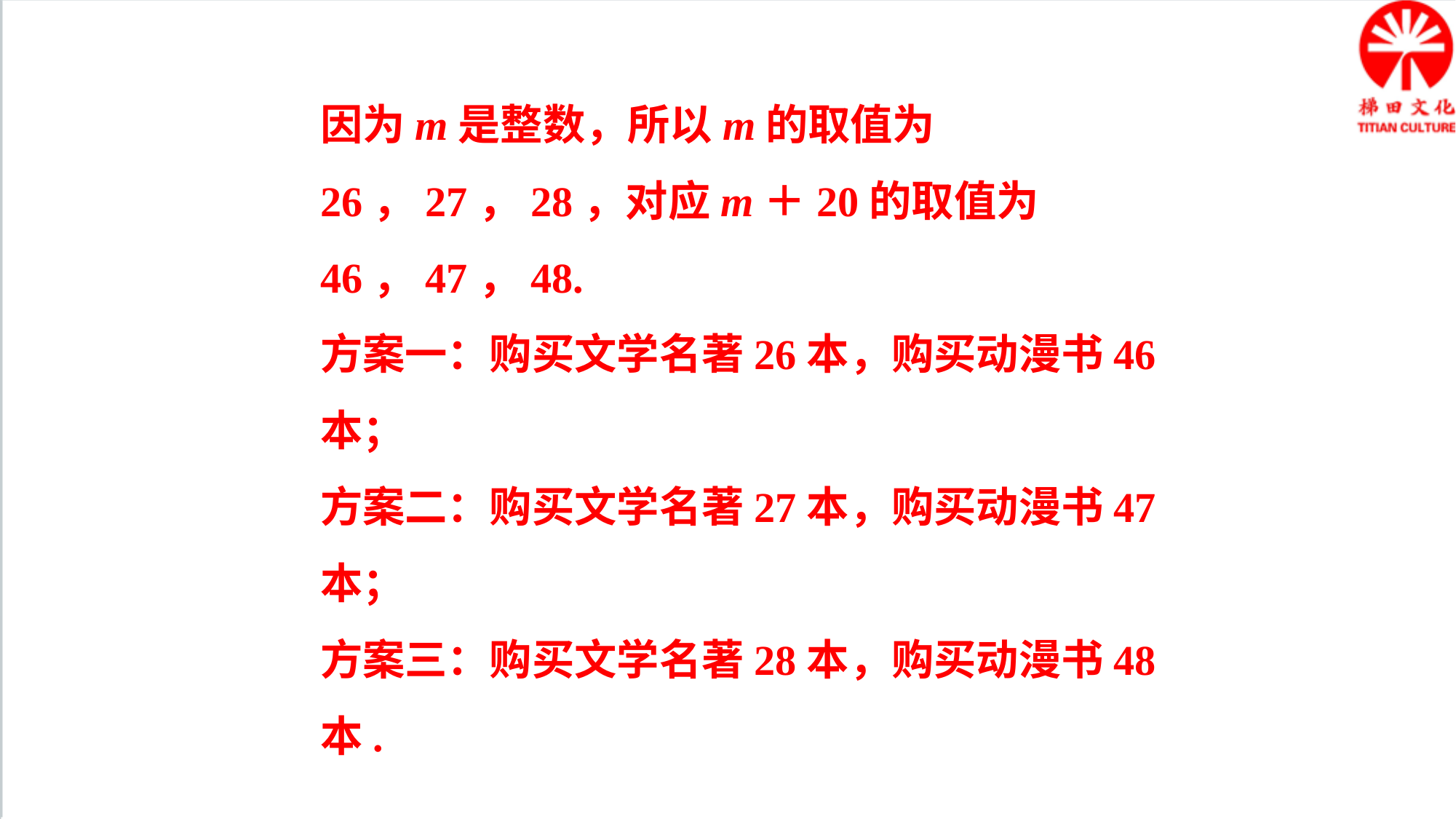

因为m是整数，所以m的取值为26，27，28，对应m＋20的取值为46，47，48.
方案一：购买文学名著26本，购买动漫书46本；
方案二：购买文学名著27本，购买动漫书47本；
方案三：购买文学名著28本，购买动漫书48本.